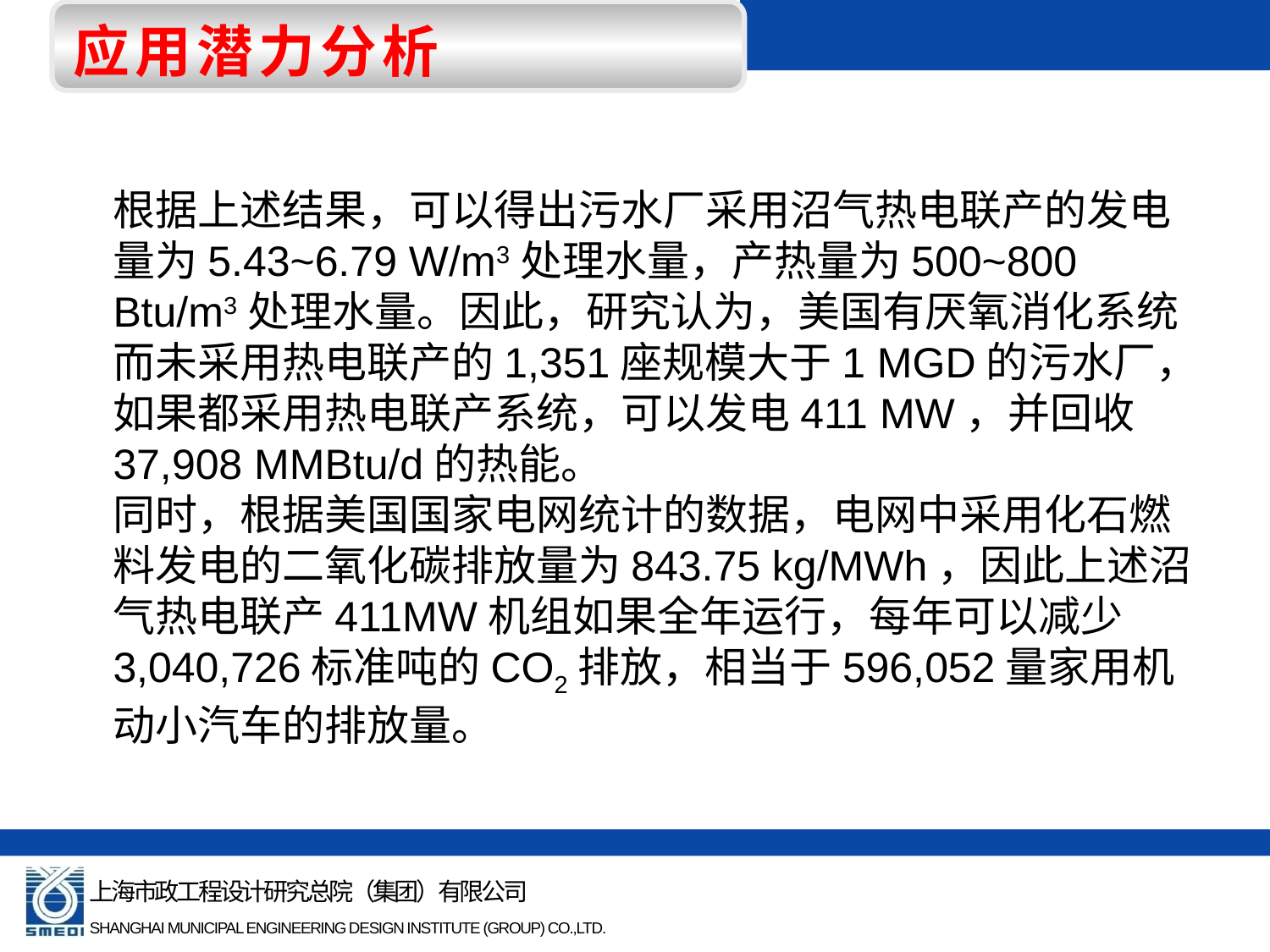

应用潜力分析
根据上述结果，可以得出污水厂采用沼气热电联产的发电量为5.43~6.79 W/m3处理水量，产热量为500~800 Btu/m3处理水量。因此，研究认为，美国有厌氧消化系统而未采用热电联产的1,351座规模大于1 MGD的污水厂，如果都采用热电联产系统，可以发电411 MW，并回收37,908 MMBtu/d的热能。
同时，根据美国国家电网统计的数据，电网中采用化石燃料发电的二氧化碳排放量为843.75 kg/MWh，因此上述沼气热电联产411MW机组如果全年运行，每年可以减少3,040,726标准吨的CO2排放，相当于596,052量家用机动小汽车的排放量。